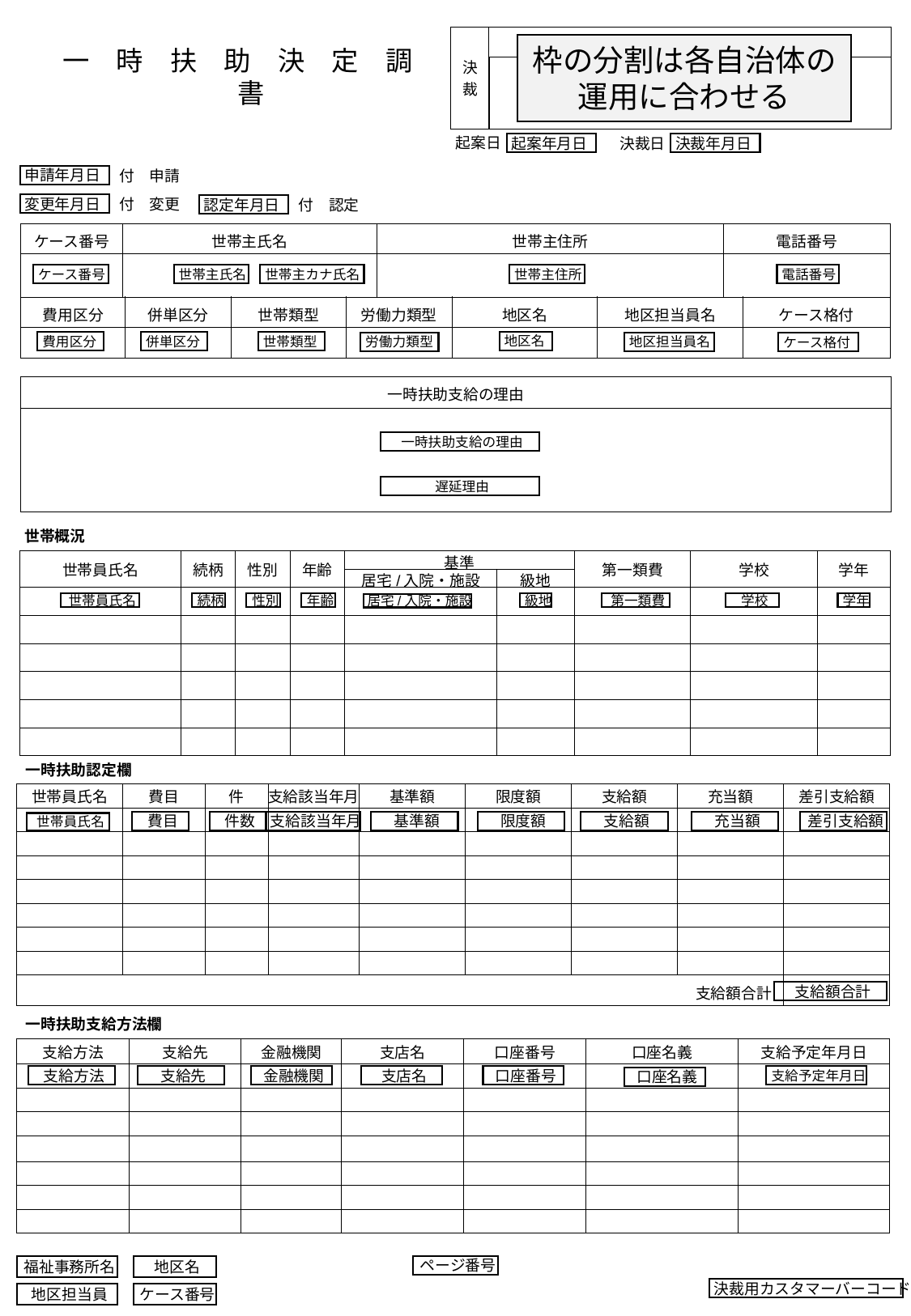

| 決裁 |  |
| --- | --- |
|  |  |
枠の分割は各自治体の運用に合わせる
一　時　扶　助　決　定　調　書
起案日
起案年月日
決裁日
決裁年月日
申請年月日
付　申請
変更年月日
付　変更
認定年月日
付　認定
| ケース番号 | 世帯主氏名 | 世帯主住所 | 電話番号 |
| --- | --- | --- | --- |
|  |  |  |  |
電話番号
ケース番号
世帯主氏名
世帯主カナ氏名
世帯主住所
| 費用区分 | 併単区分 | 世帯類型 | 労働力類型 | 地区名 | 地区担当員名 | ケース格付 |
| --- | --- | --- | --- | --- | --- | --- |
|  |  |  |  |  |  |  |
地区名
世帯類型
費用区分
併単区分
労働力類型
地区担当員名
ケース格付
| 一時扶助支給の理由 |
| --- |
|  |
一時扶助支給の理由
遅延理由
世帯概況
| 世帯員氏名 | 続柄 | 性別 | 年齢 | 基準 |  | 第一類費 | 学校 | 学年 |
| --- | --- | --- | --- | --- | --- | --- | --- | --- |
|  |  |  |  | 居宅/入院・施設 | 級地 |  | 学校 | 学年 |
|  |  |  |  |  |  |  |  |  |
|  |  |  |  |  |  |  |  |  |
|  |  |  |  |  |  |  |  |  |
|  |  |  |  |  |  |  |  |  |
|  |  |  |  |  |  |  |  |  |
|  |  |  |  |  |  |  |  |  |
性別
年齢
級地
第一類費
学校
学年
世帯員氏名
続柄
居宅/入院・施設
一時扶助認定欄
| 世帯員氏名 | 費目 | 件 | 支給該当年月 | 基準額 | 限度額 | 支給額 | 充当額 | 差引支給額 |
| --- | --- | --- | --- | --- | --- | --- | --- | --- |
|  |  |  |  |  |  |  |  |  |
|  |  |  |  |  |  |  |  |  |
|  |  |  |  |  |  |  |  |  |
|  |  |  |  |  |  |  |  |  |
|  |  |  |  |  |  |  |  |  |
|  |  |  |  |  |  |  |  |  |
|  |  |  |  |  |  |  |  |  |
| 支給額合計 |  |  |  |  |  |  |  |  |
費目
件数
支給該当年月
基準額
限度額
支給額
充当額
差引支給額
世帯員氏名
支給額合計
一時扶助支給方法欄
| 支給方法 | 支給先 | 金融機関 | 支店名 | 口座番号 | 口座名義 | 支給予定年月日 |
| --- | --- | --- | --- | --- | --- | --- |
|  |  |  |  |  |  |  |
|  |  |  |  |  |  |  |
|  |  |  |  |  |  |  |
|  |  |  |  |  |  |  |
|  |  |  |  |  |  |  |
|  |  |  |  |  |  |  |
|  |  |  |  |  |  |  |
支給方法
支給先
金融機関
支店名
口座番号
支給予定年月日
口座名義
ページ番号
福祉事務所名
地区名
決裁用カスタマーバーコード
ケース番号
地区担当員